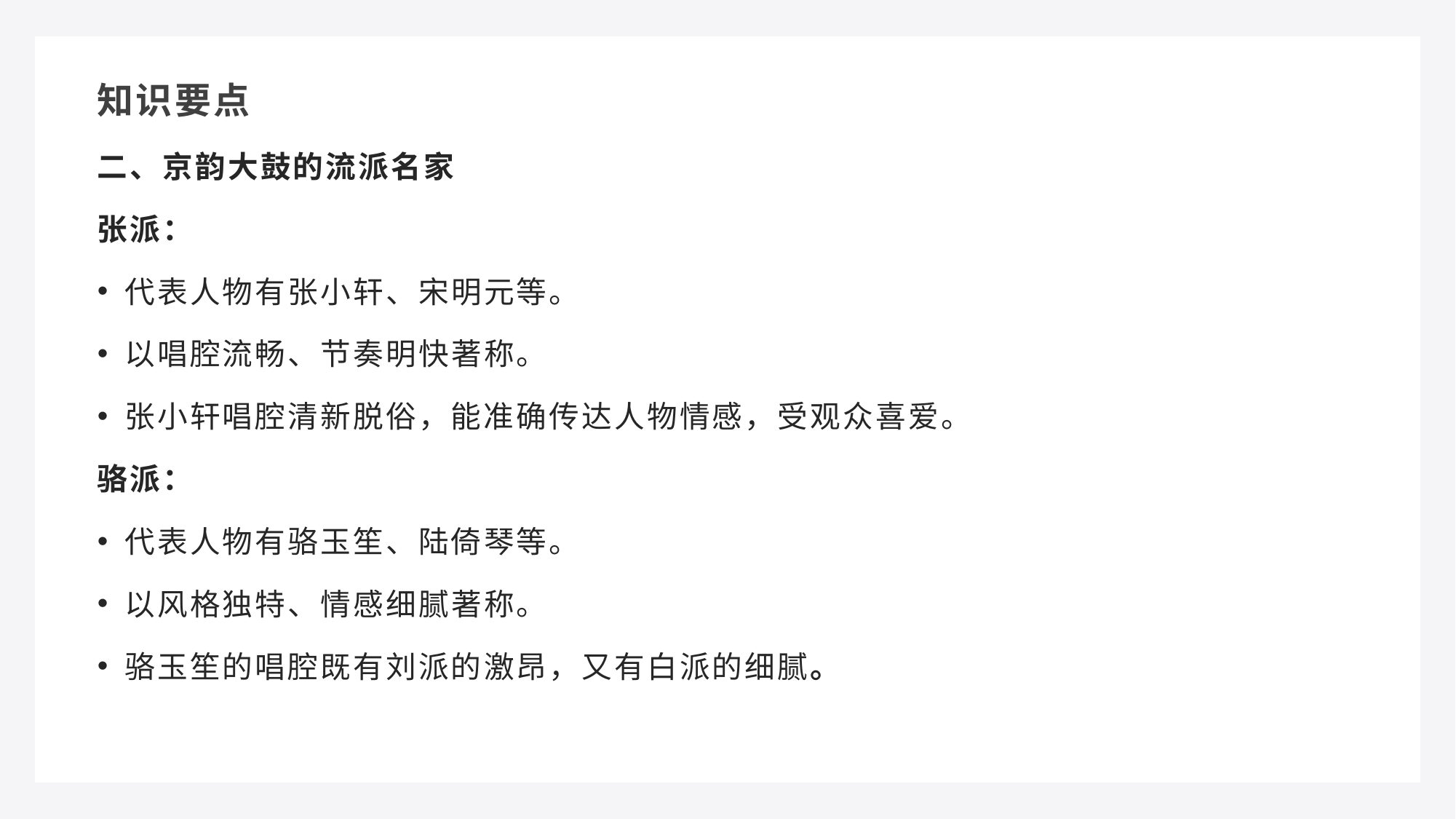

知识要点
二、京韵大鼓的流派名家
张派：
代表人物有张小轩、宋明元等。
以唱腔流畅、节奏明快著称。
张小轩唱腔清新脱俗，能准确传达人物情感，受观众喜爱。
骆派：
代表人物有骆玉笙、陆倚琴等。
以风格独特、情感细腻著称。
骆玉笙的唱腔既有刘派的激昂，又有白派的细腻。